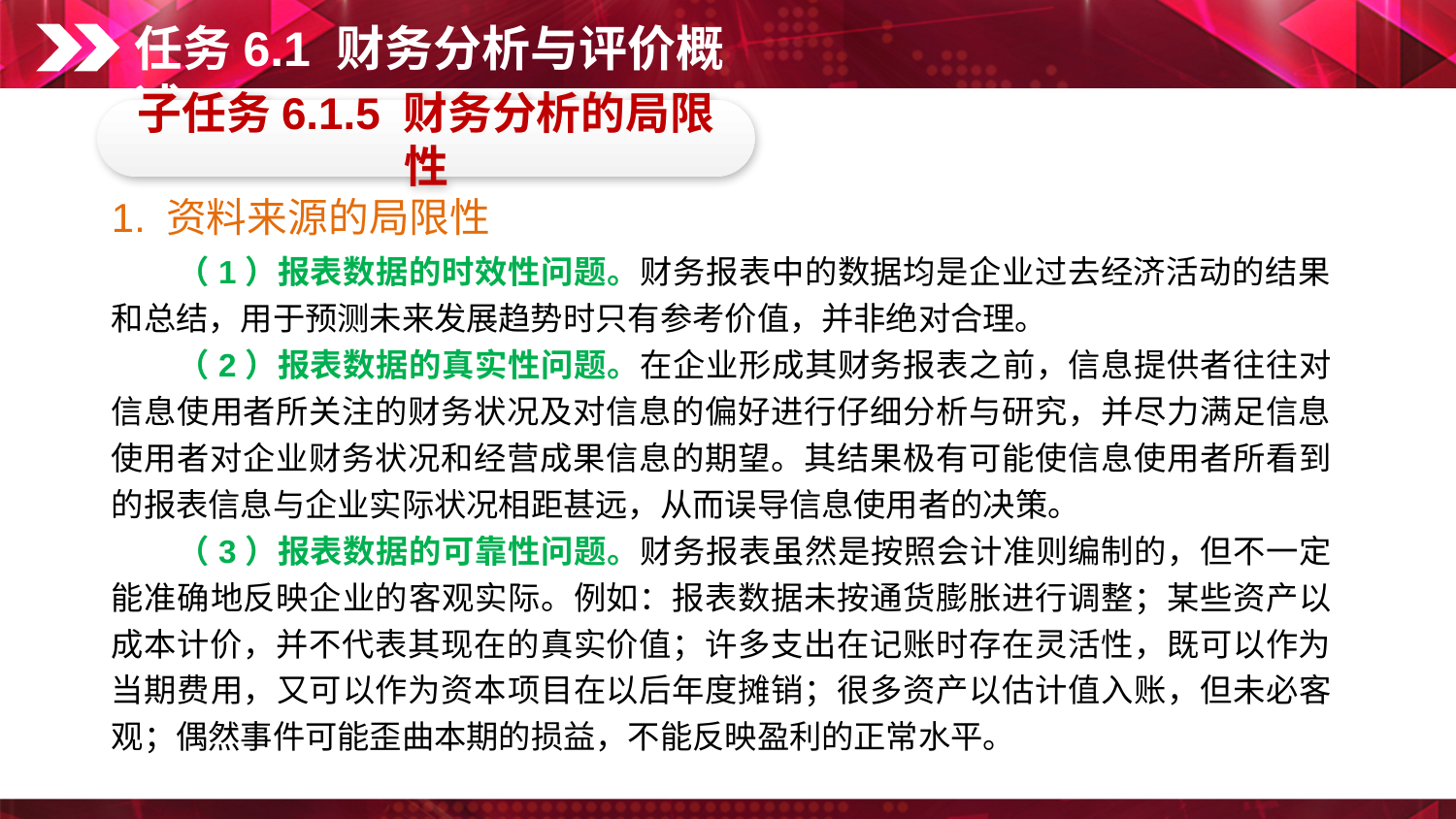

任务6.1 财务分析与评价概述

子任务6.1.5 财务分析的局限性
1. 资料来源的局限性
　　（1）报表数据的时效性问题。财务报表中的数据均是企业过去经济活动的结果和总结，用于预测未来发展趋势时只有参考价值，并非绝对合理。
　　（2）报表数据的真实性问题。在企业形成其财务报表之前，信息提供者往往对信息使用者所关注的财务状况及对信息的偏好进行仔细分析与研究，并尽力满足信息使用者对企业财务状况和经营成果信息的期望。其结果极有可能使信息使用者所看到的报表信息与企业实际状况相距甚远，从而误导信息使用者的决策。
　　（3）报表数据的可靠性问题。财务报表虽然是按照会计准则编制的，但不一定能准确地反映企业的客观实际。例如：报表数据未按通货膨胀进行调整；某些资产以成本计价，并不代表其现在的真实价值；许多支出在记账时存在灵活性，既可以作为当期费用，又可以作为资本项目在以后年度摊销；很多资产以估计值入账，但未必客观；偶然事件可能歪曲本期的损益，不能反映盈利的正常水平。